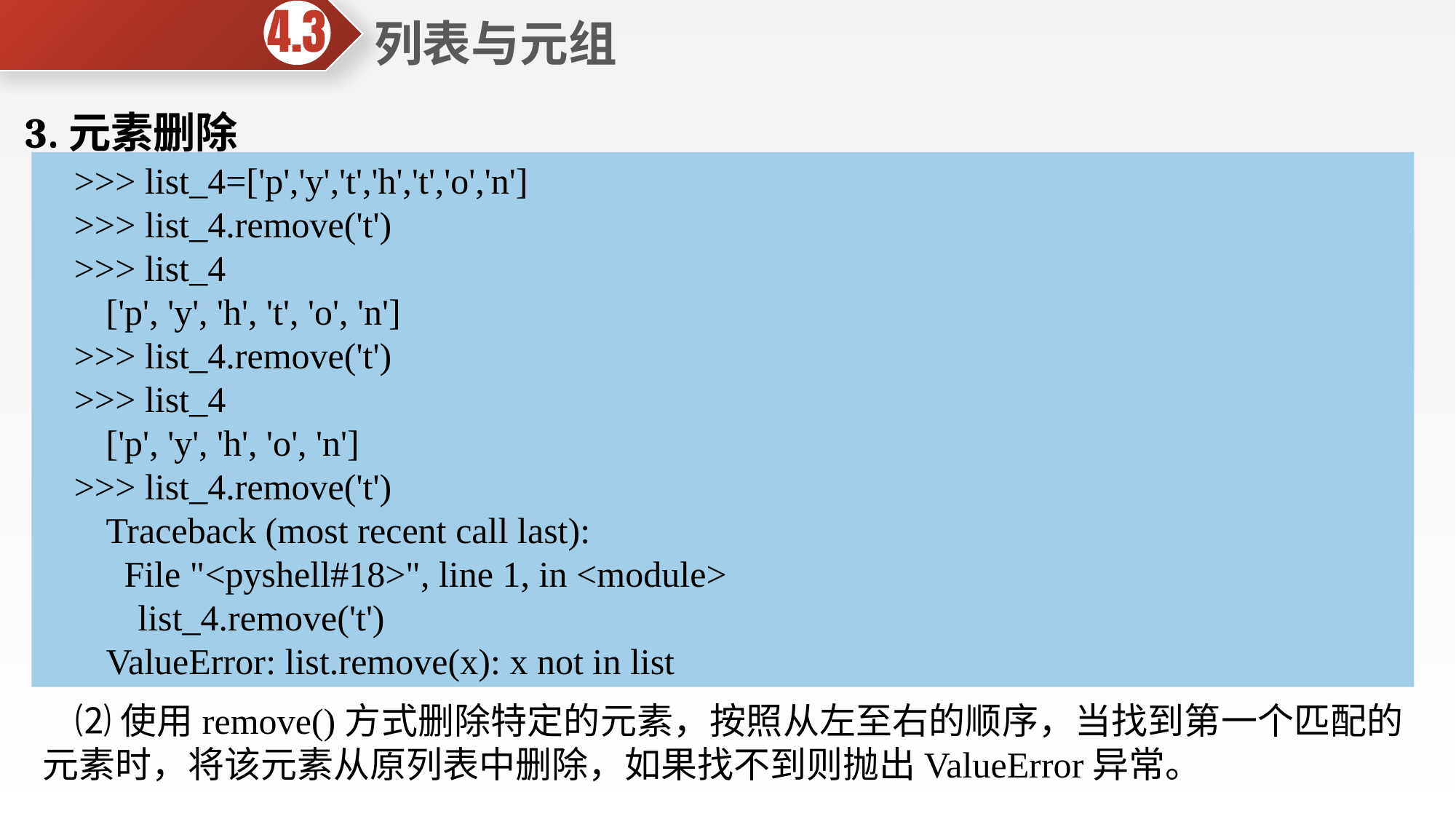

列表与元组

4.3
3.元素删除
⑴使用del 语句删除指定位置上的元素
>>> list_4=['p','y','t','h','t','o','n']
>>> list_4.remove('t')
>>> list_4
['p', 'y', 'h', 't', 'o', 'n']
>>> list_4.remove('t')
>>> list_4
['p', 'y', 'h', 'o', 'n']
>>> list_4.remove('t')
Traceback (most recent call last):
  File "<pyshell#18>", line 1, in <module>
       list_4.remove('t')
ValueError: list.remove(x): x not in list
>>> del list_3[3]
>>> list_3
    ['a', 'b', 'c', 'ABC', 1, 2, 3]
⑵使用remove()方式删除特定的元素，按照从左至右的顺序，当找到第一个匹配的元素时，将该元素从原列表中删除，如果找不到则抛出ValueError异常。